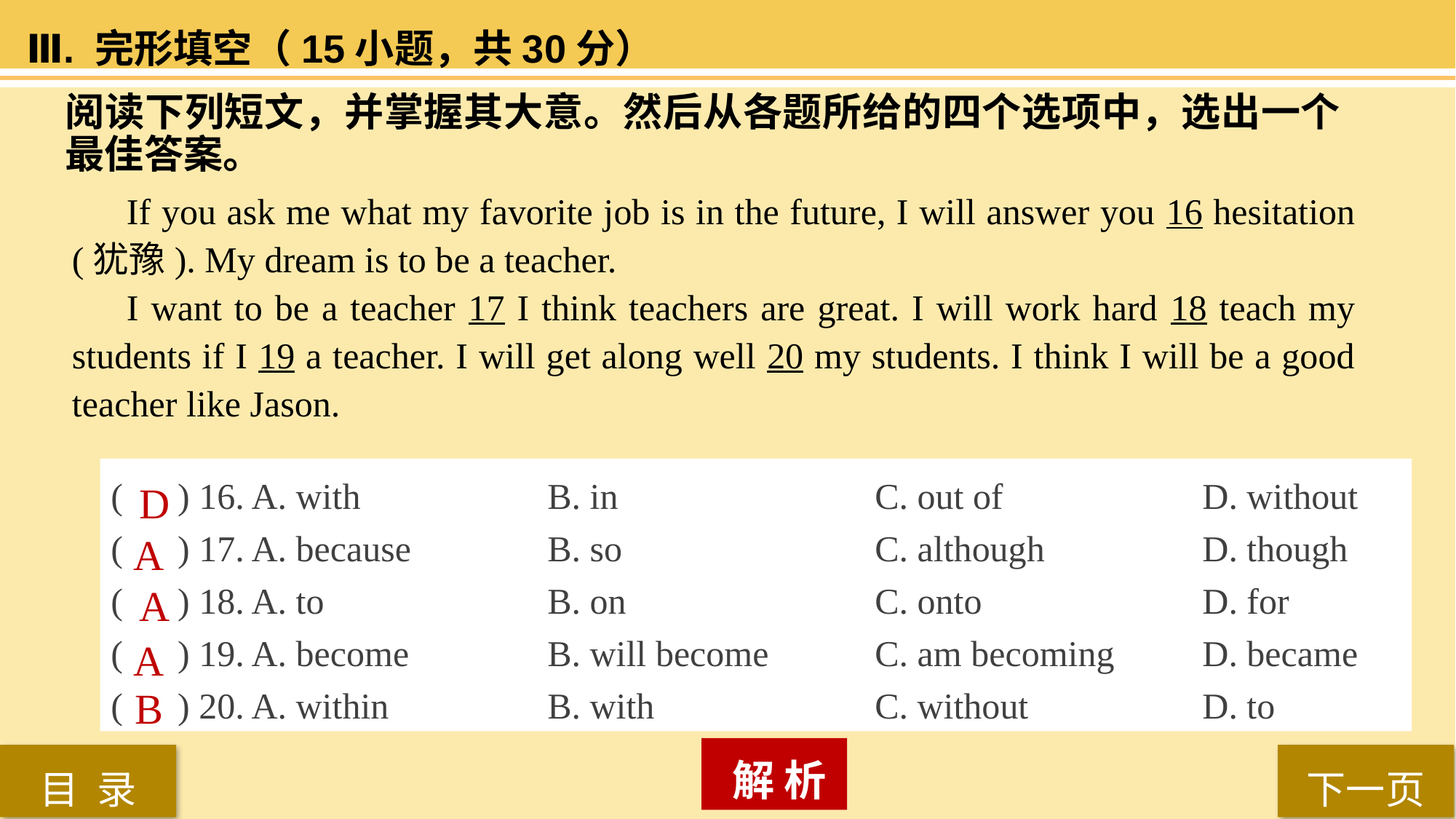

Ⅲ. 完形填空（15小题，共30分）
阅读下列短文，并掌握其大意。然后从各题所给的四个选项中，选出一个最佳答案。
If you ask me what my favorite job is in the future, I will answer you 16 hesitation (犹豫). My dream is to be a teacher.
I want to be a teacher 17 I think teachers are great. I will work hard 18 teach my students if I 19 a teacher. I will get along well 20 my students. I think I will be a good teacher like Jason.
(      ) 16. A. with 		B. in 			C. out of 		D. without
(      ) 17. A. because 		B. so 			C. although 		D. though
(      ) 18. A. to 		B. on 			C. onto 		D. for
(      ) 19. A. become 		B. will become 	C. am becoming 	D. became
(      ) 20. A. within 		B. with 		C. without 		D. to
D
A
A
A
B
 解 析